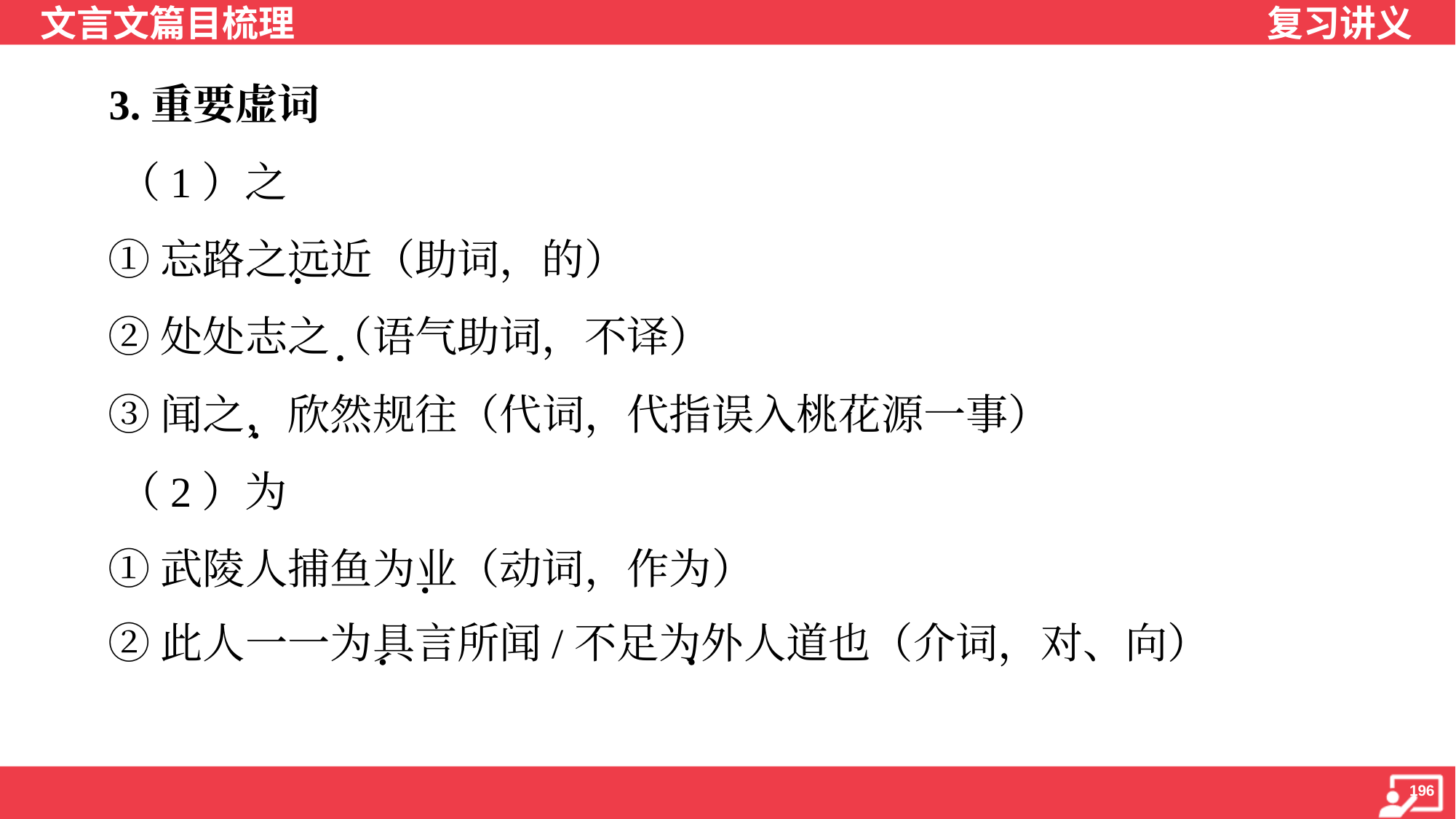

3.重要虚词
    （1）之
    ①忘路之远近（助词，的）
    ②处处志之（语气助词，不译）
    ③闻之，欣然规往（代词，代指误入桃花源一事）
    （2）为
    ①武陵人捕鱼为业（动词，作为）
    ②此人一一为具言所闻/不足为外人道也（介词，对、向）